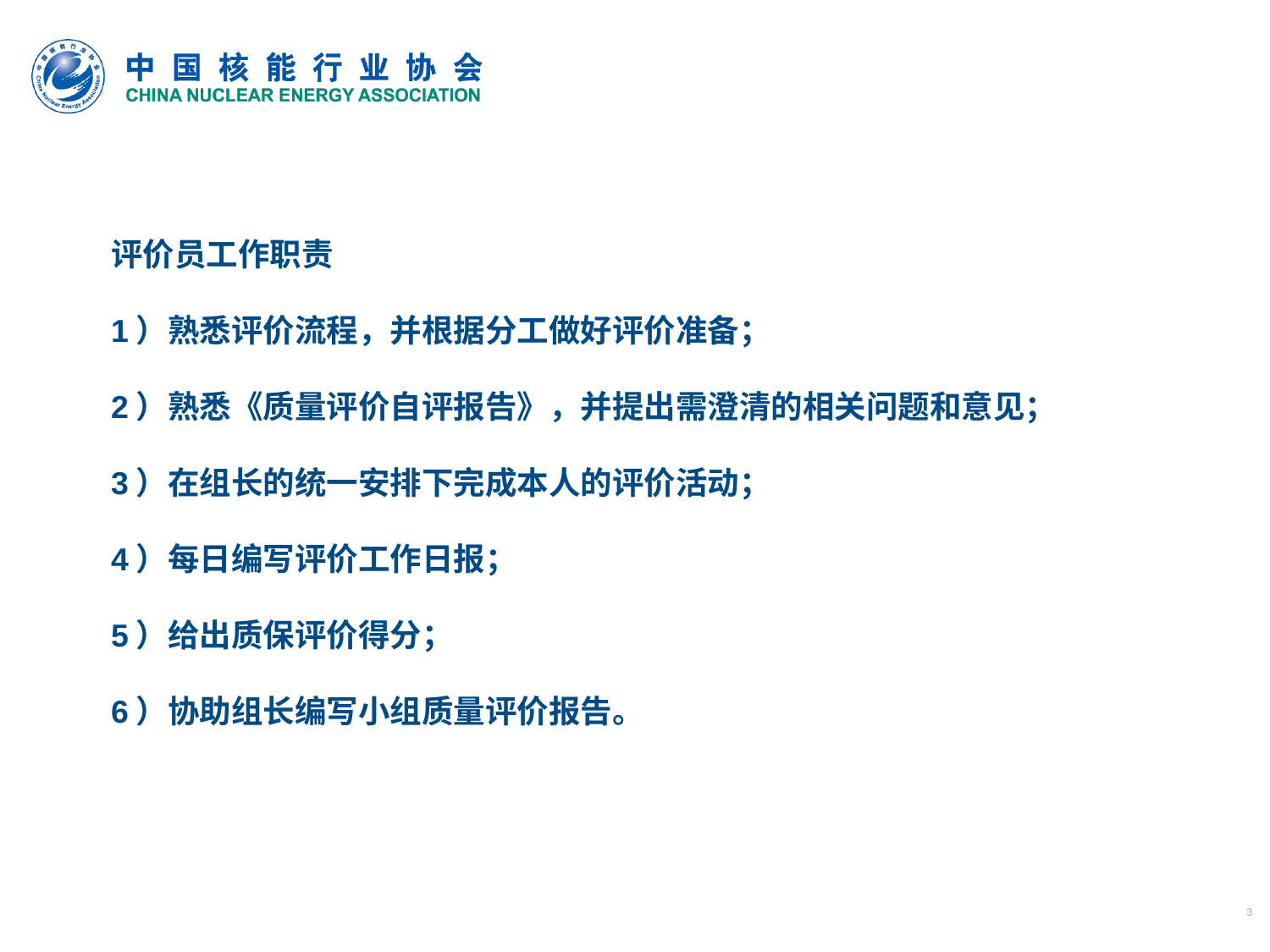

# 评价员工作职责 1）熟悉评价流程，并根据分工做好评价准备； 2）熟悉《质量评价自评报告》，并提出需澄清的相关问题和意见； 3）在组长的统一安排下完成本人的评价活动； 4）每日编写评价工作日报； 5）给出质保评价得分； 6）协助组长编写小组质量评价报告。
3